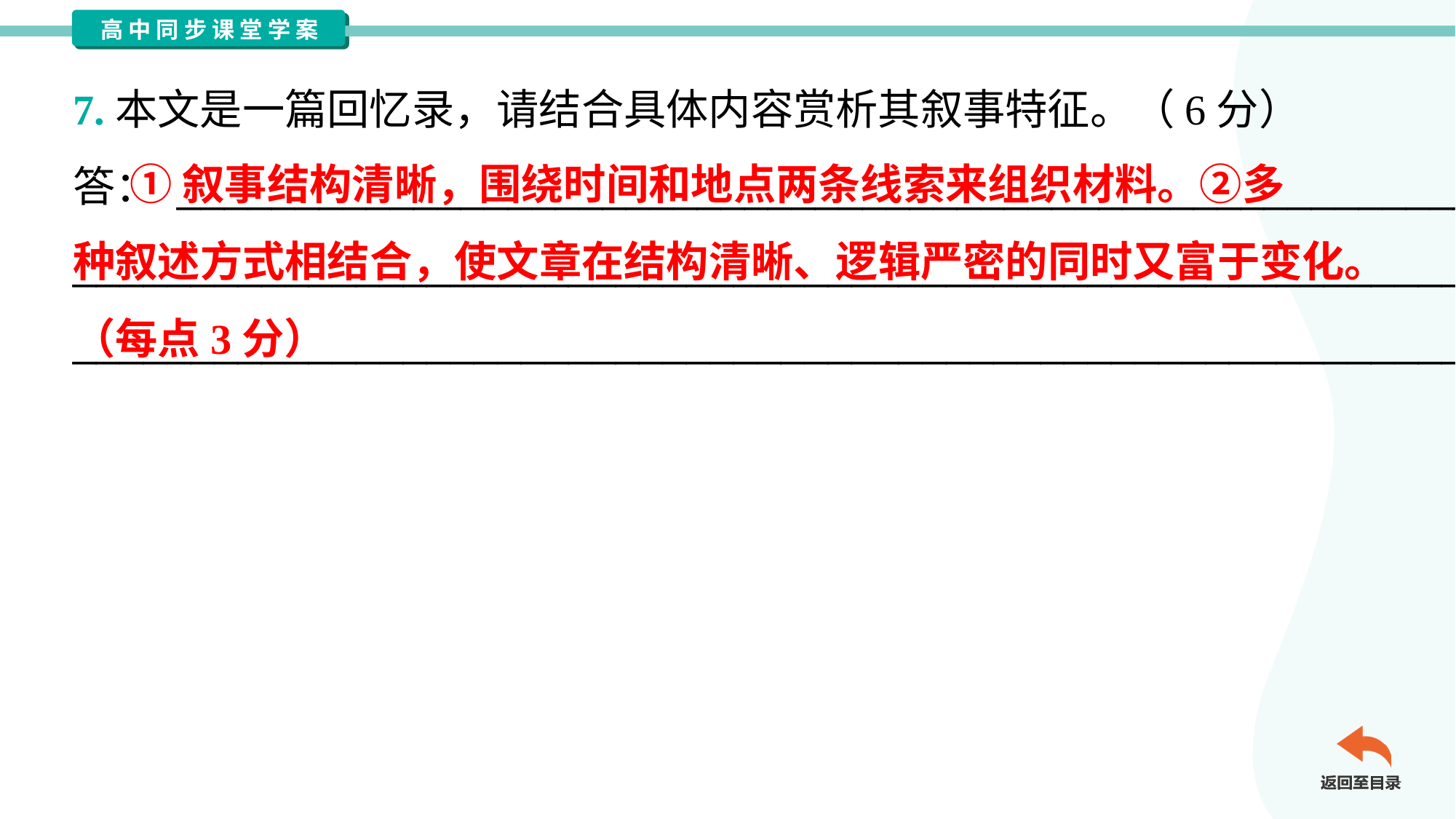

7.本文是一篇回忆录，请结合具体内容赏析其叙事特征。（6分）
答： ________________________________________________________
_____________________________________________________________
_____________________________________________________________
      ①叙事结构清晰，围绕时间和地点两条线索来组织材料。②多
种叙述方式相结合，使文章在结构清晰、逻辑严密的同时又富于变化。
（每点3分）